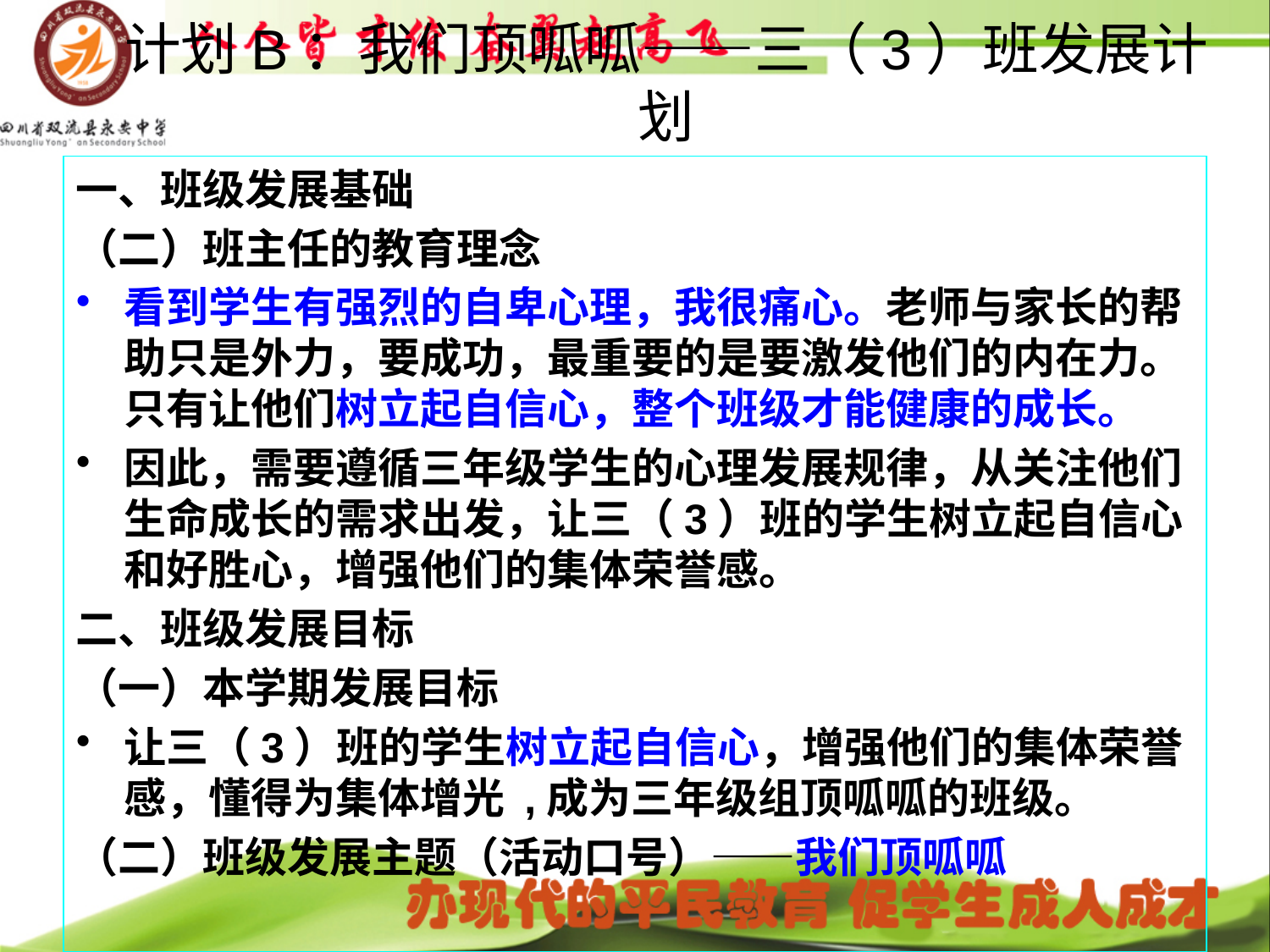

# 计划B：我们顶呱呱——三（3）班发展计划
一、班级发展基础
（二）班主任的教育理念
看到学生有强烈的自卑心理，我很痛心。老师与家长的帮助只是外力，要成功，最重要的是要激发他们的内在力。只有让他们树立起自信心，整个班级才能健康的成长。
因此，需要遵循三年级学生的心理发展规律，从关注他们生命成长的需求出发，让三（3）班的学生树立起自信心和好胜心，增强他们的集体荣誉感。
二、班级发展目标
（一）本学期发展目标
让三（3）班的学生树立起自信心，增强他们的集体荣誉感，懂得为集体增光 ,成为三年级组顶呱呱的班级。
（二）班级发展主题（活动口号）——我们顶呱呱